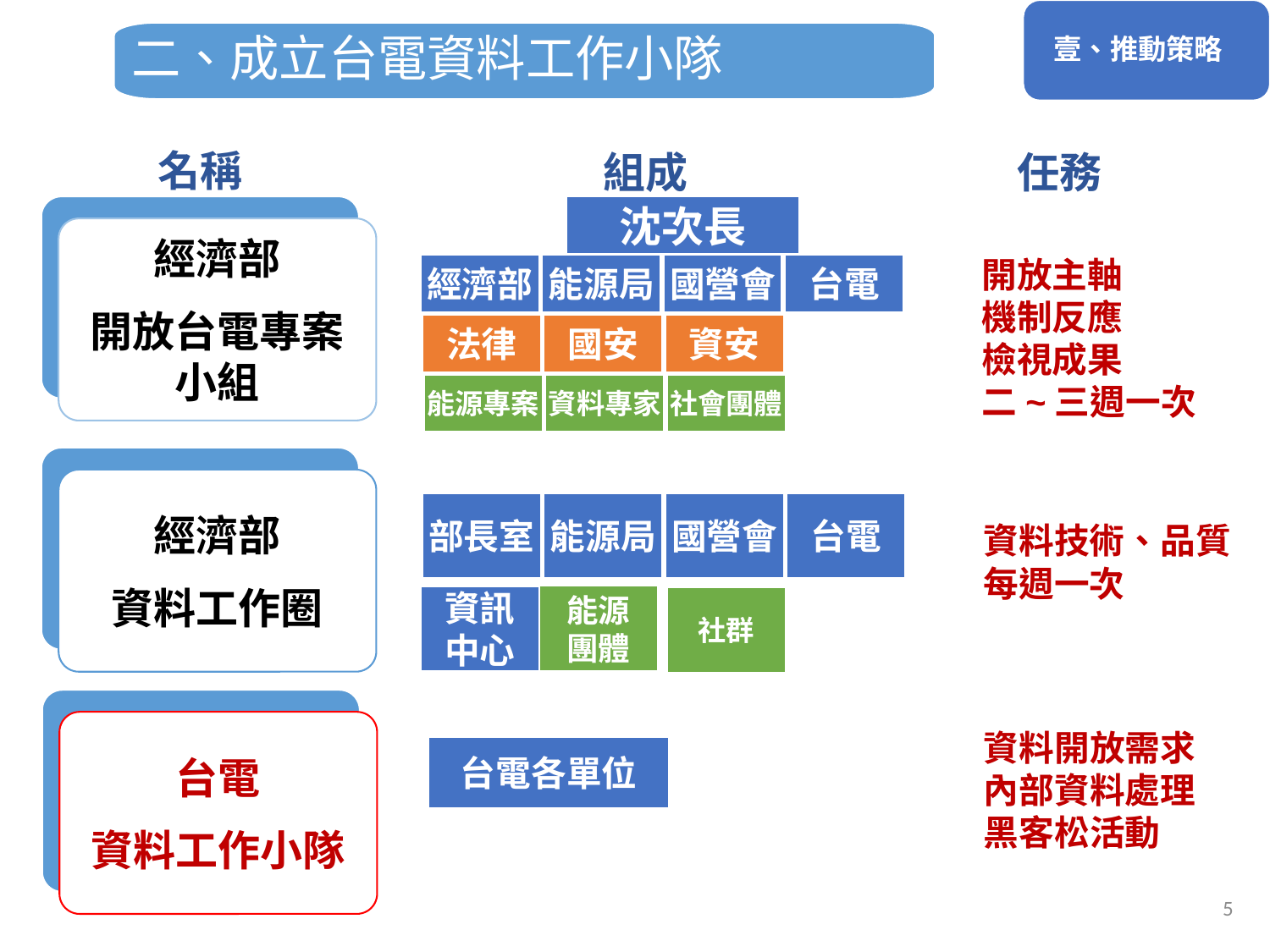

壹、推動策略
二、成立台電資料工作小隊
名稱
組成
任務

沈次長

經濟部
開放台電專案小組
開放主軸
機制反應
檢視成果
二~三週一次
經濟部
能源局
國營會
台電
法律
國安
資安
能源專案
資料專家
社會團體

經濟部
資料工作圈
部長室
能源局
國營會
台電
資料技術、品質
每週一次
能源
團體
資訊
中心
社群

台電
資料工作小隊
資料開放需求
內部資料處理
黑客松活動
台電各單位
5